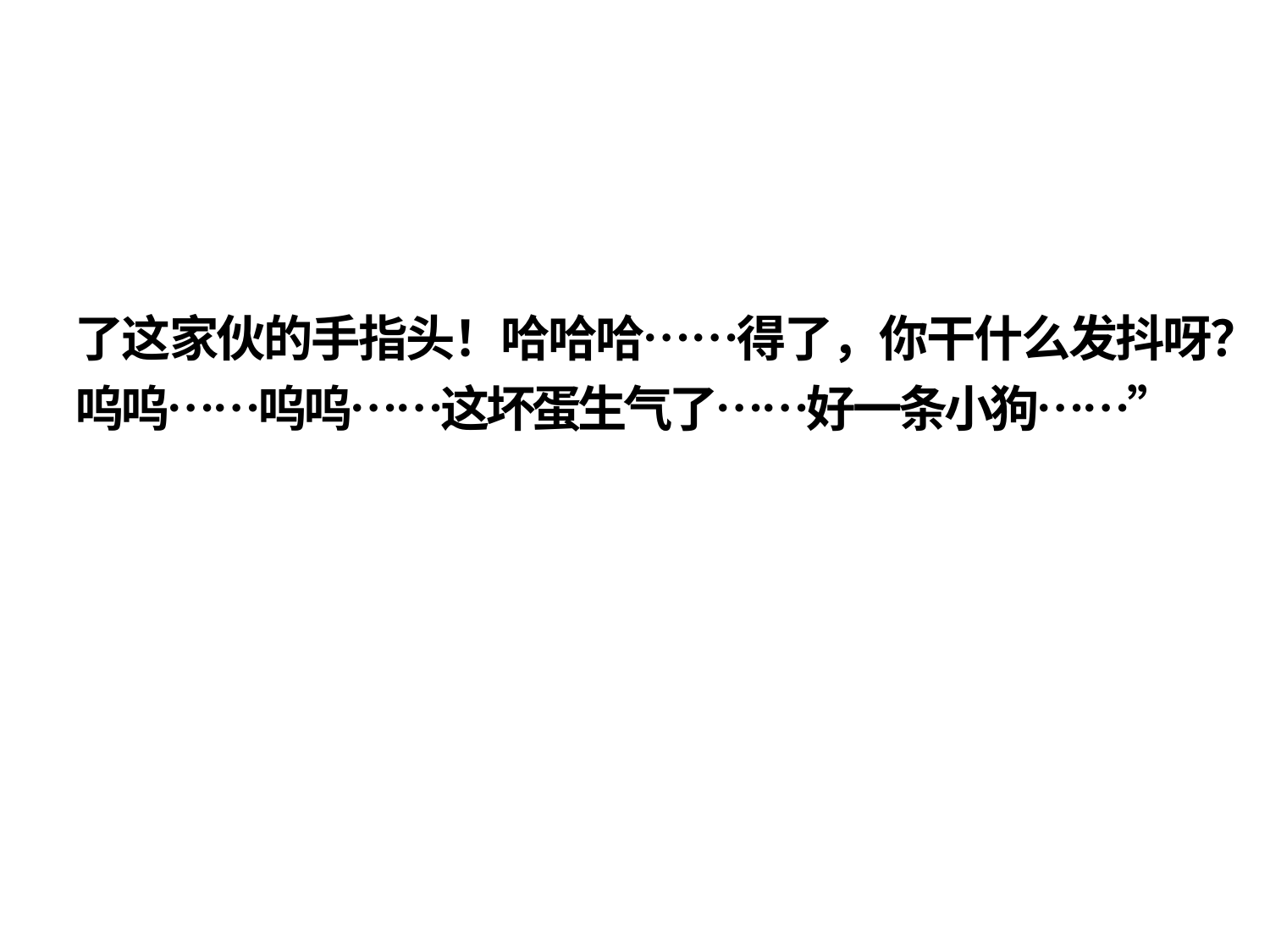

了这家伙的手指头！哈哈哈……得了，你干什么发抖呀？呜呜……呜呜……这坏蛋生气了……好一条小狗……”